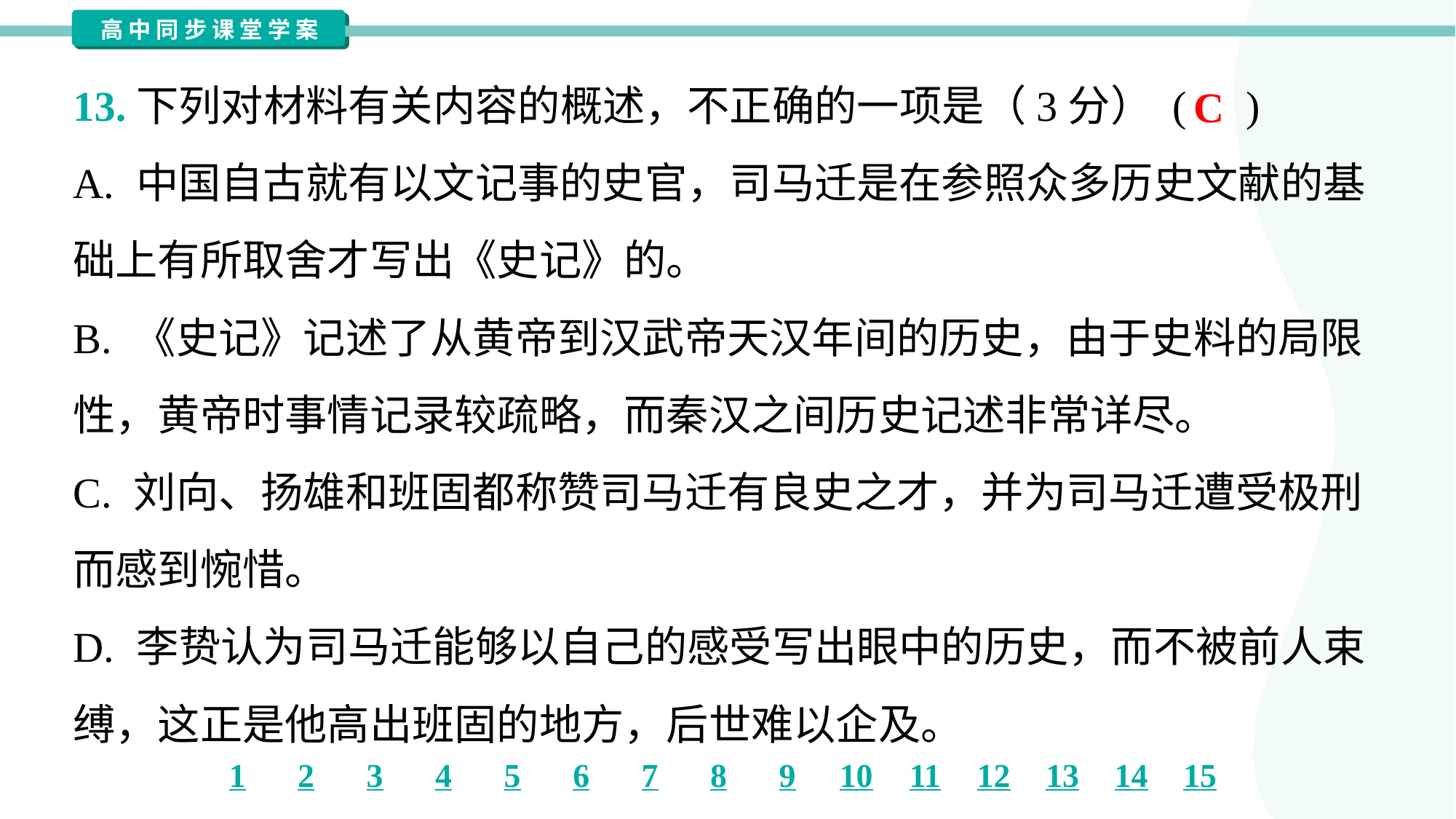

13.下列对材料有关内容的概述，不正确的一项是（3分） (     )
C
A. 中国自古就有以文记事的史官，司马迁是在参照众多历史文献的基
础上有所取舍才写出《史记》的。
B. 《史记》记述了从黄帝到汉武帝天汉年间的历史，由于史料的局限
性，黄帝时事情记录较疏略，而秦汉之间历史记述非常详尽。
C. 刘向、扬雄和班固都称赞司马迁有良史之才，并为司马迁遭受极刑
而感到惋惜。
D. 李贽认为司马迁能够以自己的感受写出眼中的历史，而不被前人束
缚，这正是他高出班固的地方，后世难以企及。